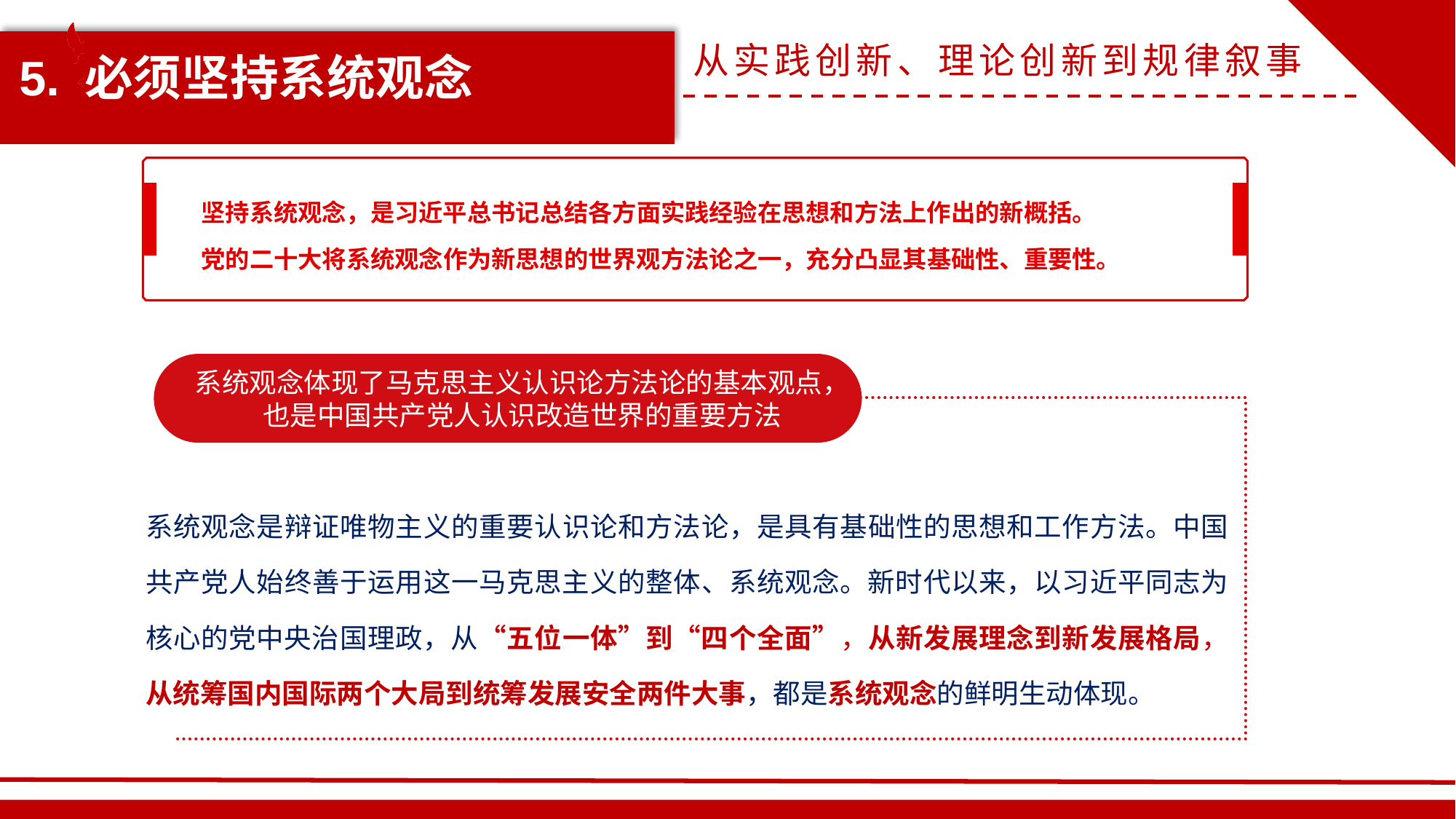

5. 必须坚持系统观念

坚持系统观念，是习近平总书记总结各方面实践经验在思想和方法上作出的新概括。
党的二十大将系统观念作为新思想的世界观方法论之一，充分凸显其基础性、重要性。

系统观念体现了马克思主义认识论方法论的基本观点，也是中国共产党人认识改造世界的重要方法

系统观念是辩证唯物主义的重要认识论和方法论，是具有基础性的思想和工作方法。中国共产党人始终善于运用这一马克思主义的整体、系统观念。新时代以来，以习近平同志为核心的党中央治国理政，从“五位一体”到“四个全面”，从新发展理念到新发展格局，从统筹国内国际两个大局到统筹发展安全两件大事，都是系统观念的鲜明生动体现。